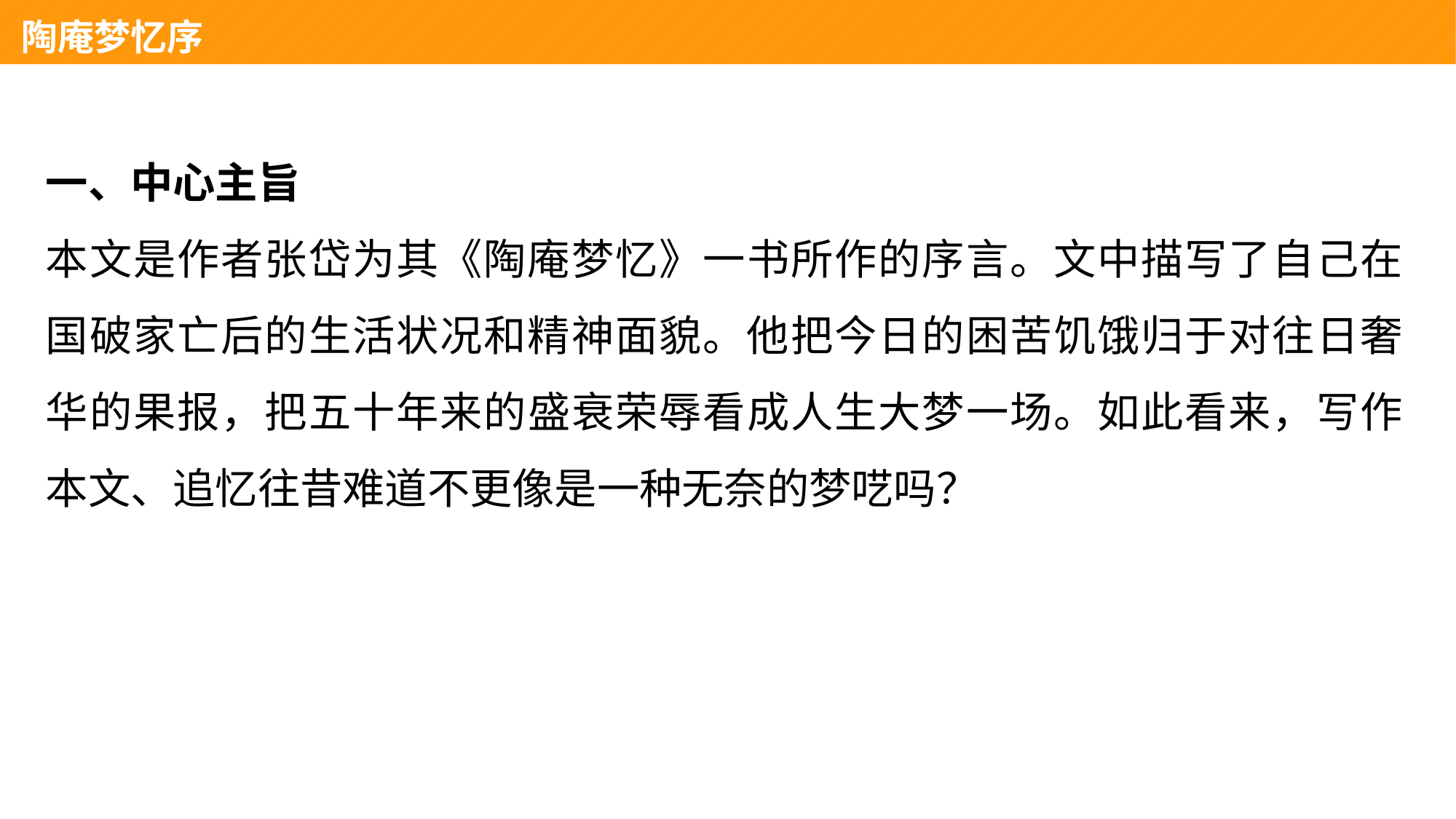

陶庵梦忆序
一、中心主旨
本文是作者张岱为其《陶庵梦忆》一书所作的序言。文中描写了自己在国破家亡后的生活状况和精神面貌。他把今日的困苦饥饿归于对往日奢华的果报，把五十年来的盛衰荣辱看成人生大梦一场。如此看来，写作本文、追忆往昔难道不更像是一种无奈的梦呓吗？